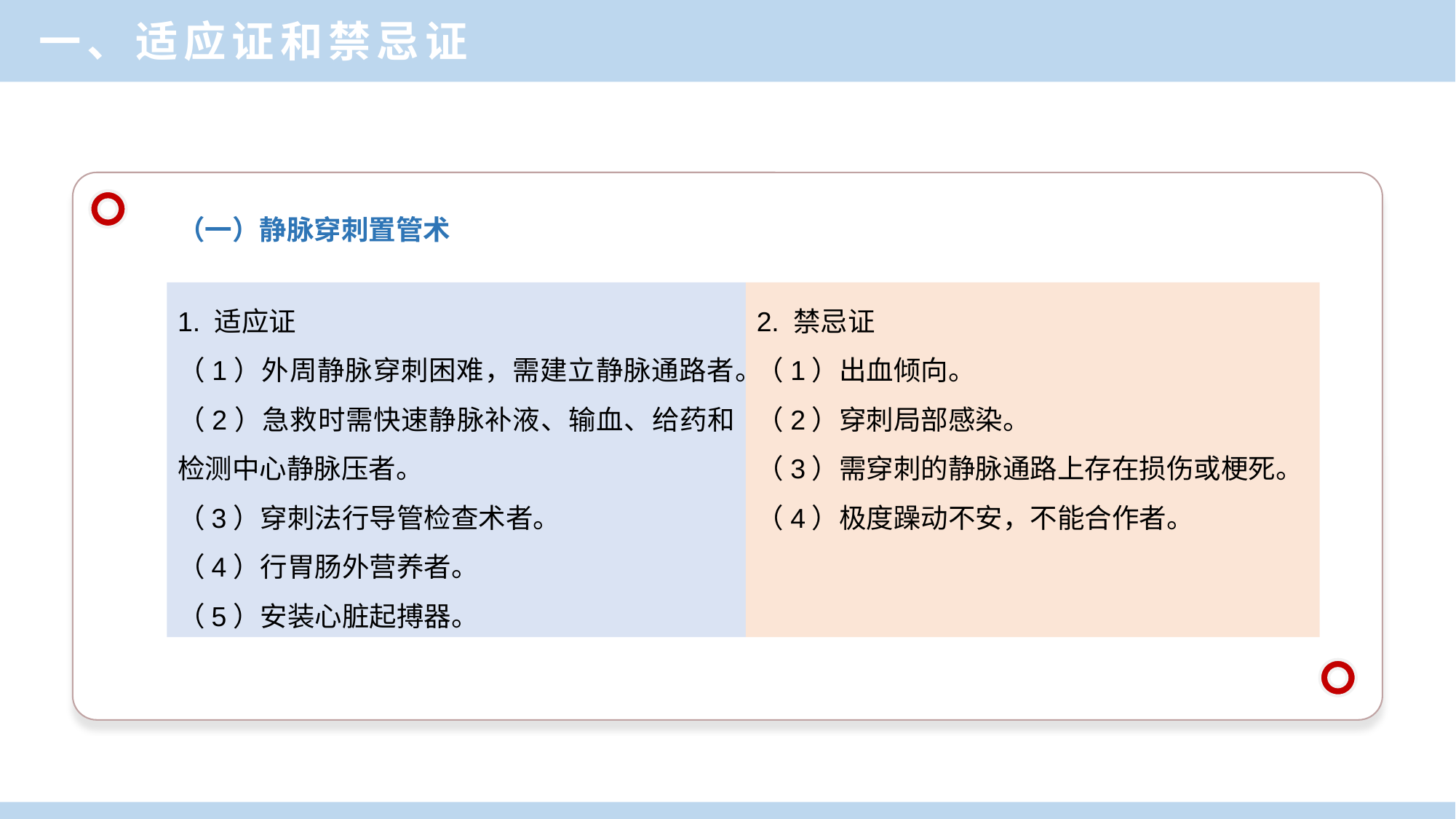

一、适应证和禁忌证

（一）静脉穿刺置管术
1. 适应证
（1）外周静脉穿刺困难，需建立静脉通路者。
（2）急救时需快速静脉补液、输血、给药和检测中心静脉压者。
（3）穿刺法行导管检查术者。
（4）行胃肠外营养者。
（5）安装心脏起搏器。
2. 禁忌证
（1）出血倾向。
（2）穿刺局部感染。
（3）需穿刺的静脉通路上存在损伤或梗死。
（4）极度躁动不安，不能合作者。